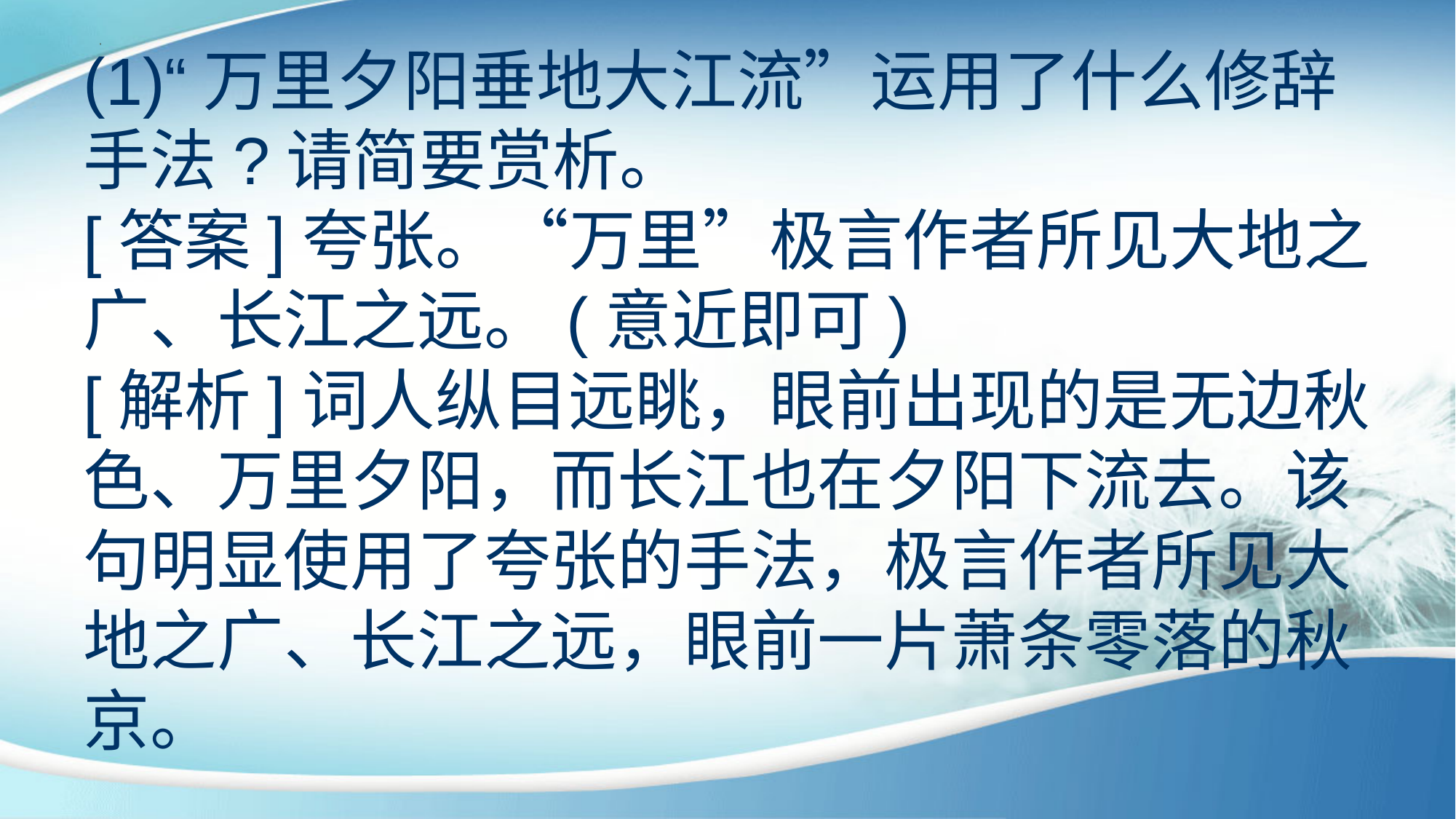

(1)“万里夕阳垂地大江流”运用了什么修辞手法?请简要赏析。
[答案]夸张。“万里”极言作者所见大地之广、长江之远。(意近即可)
[解析]词人纵目远眺，眼前出现的是无边秋色、万里夕阳，而长江也在夕阳下流去。该句明显使用了夸张的手法，极言作者所见大地之广、长江之远，眼前一片萧条零落的秋京。